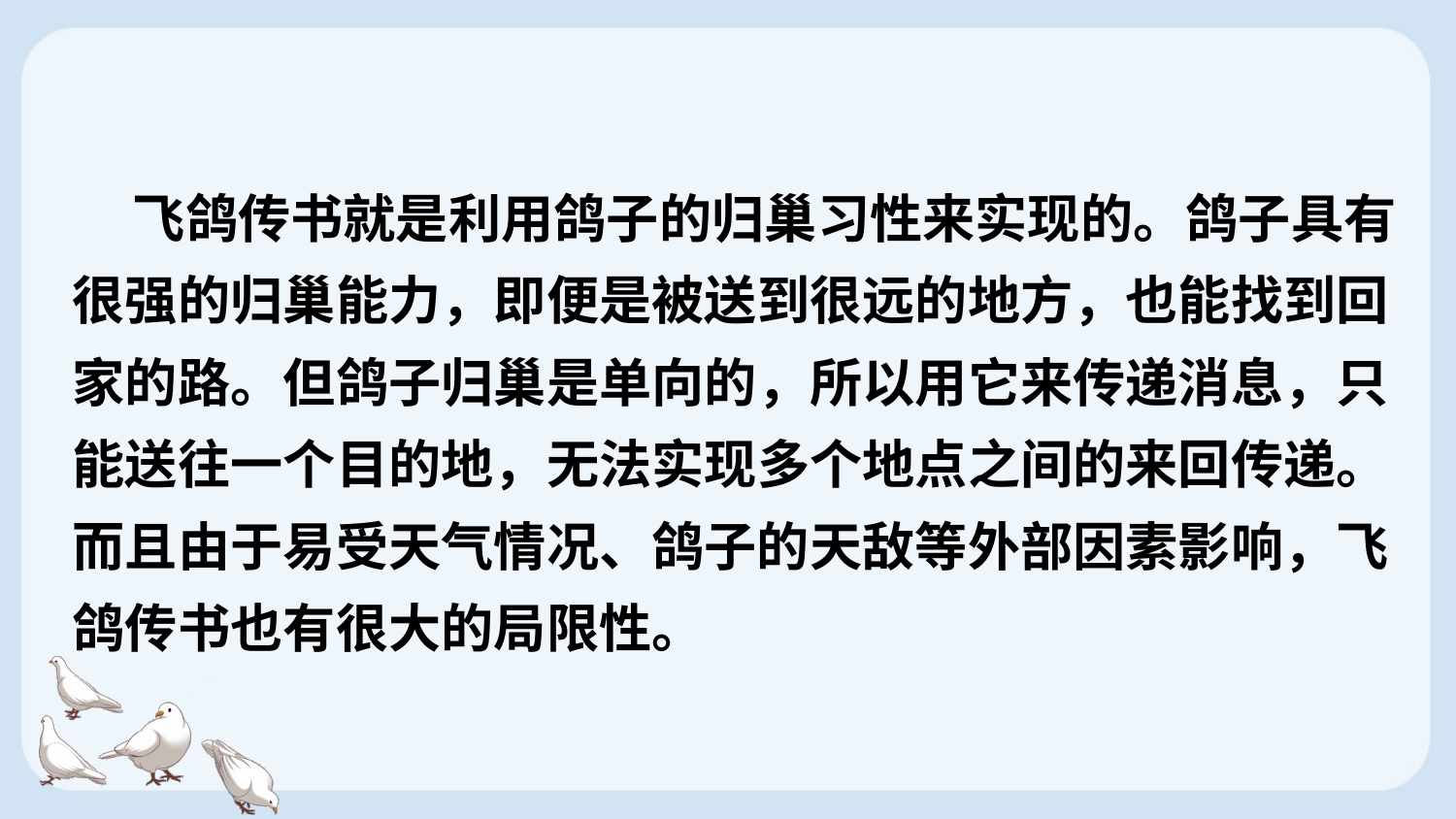

飞鸽传书就是利用鸽子的归巢习性来实现的。鸽子具有很强的归巢能力，即便是被送到很远的地方，也能找到回家的路。但鸽子归巢是单向的，所以用它来传递消息，只能送往一个目的地，无法实现多个地点之间的来回传递。而且由于易受天气情况、鸽子的天敌等外部因素影响，飞鸽传书也有很大的局限性。